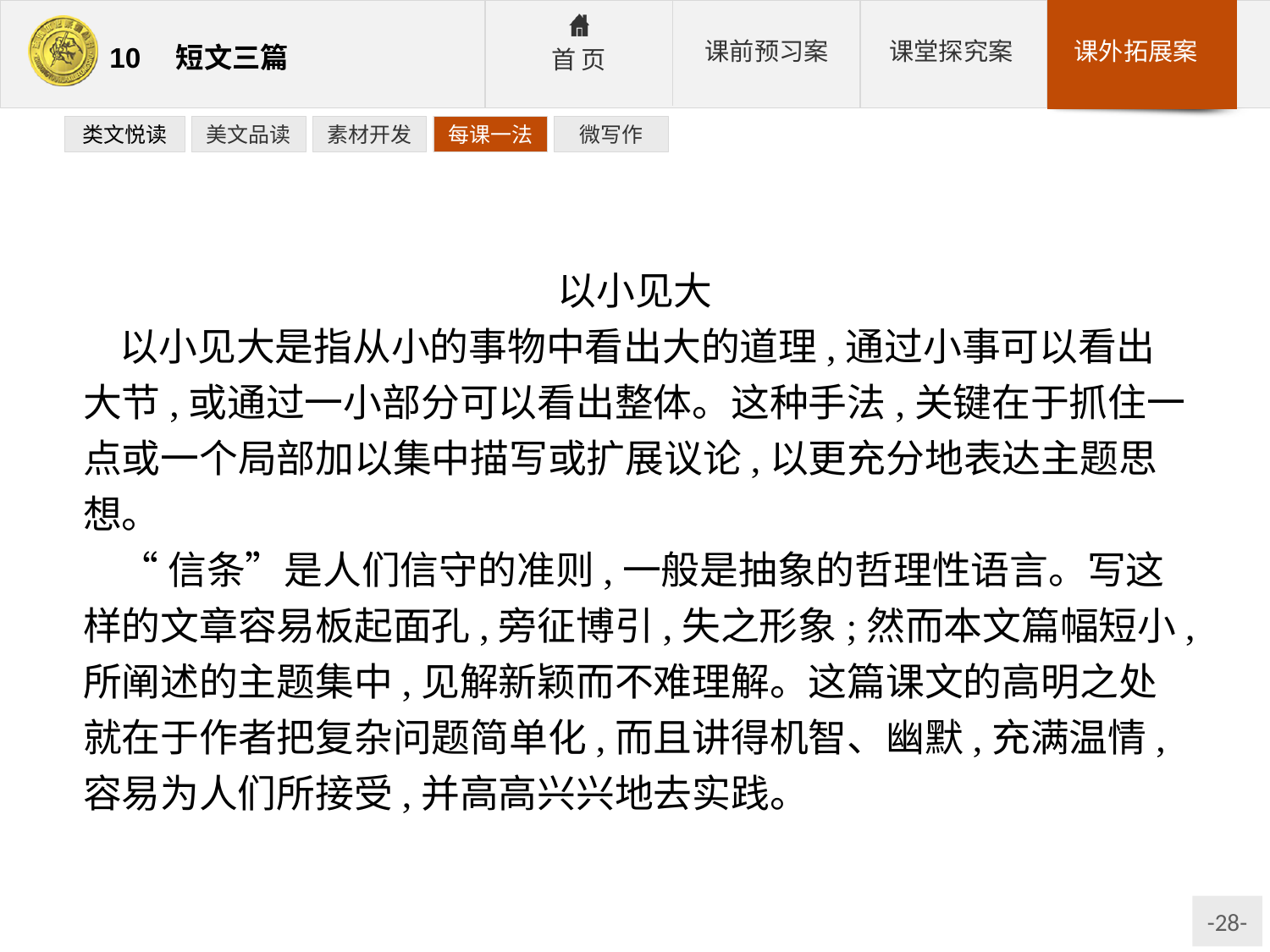

类文悦读
美文品读
素材开发
每课一法
微写作
以小见大
以小见大是指从小的事物中看出大的道理,通过小事可以看出大节,或通过一小部分可以看出整体。这种手法,关键在于抓住一点或一个局部加以集中描写或扩展议论,以更充分地表达主题思想。
“信条”是人们信守的准则,一般是抽象的哲理性语言。写这样的文章容易板起面孔,旁征博引,失之形象;然而本文篇幅短小,所阐述的主题集中,见解新颖而不难理解。这篇课文的高明之处就在于作者把复杂问题简单化,而且讲得机智、幽默,充满温情,容易为人们所接受,并高高兴兴地去实践。